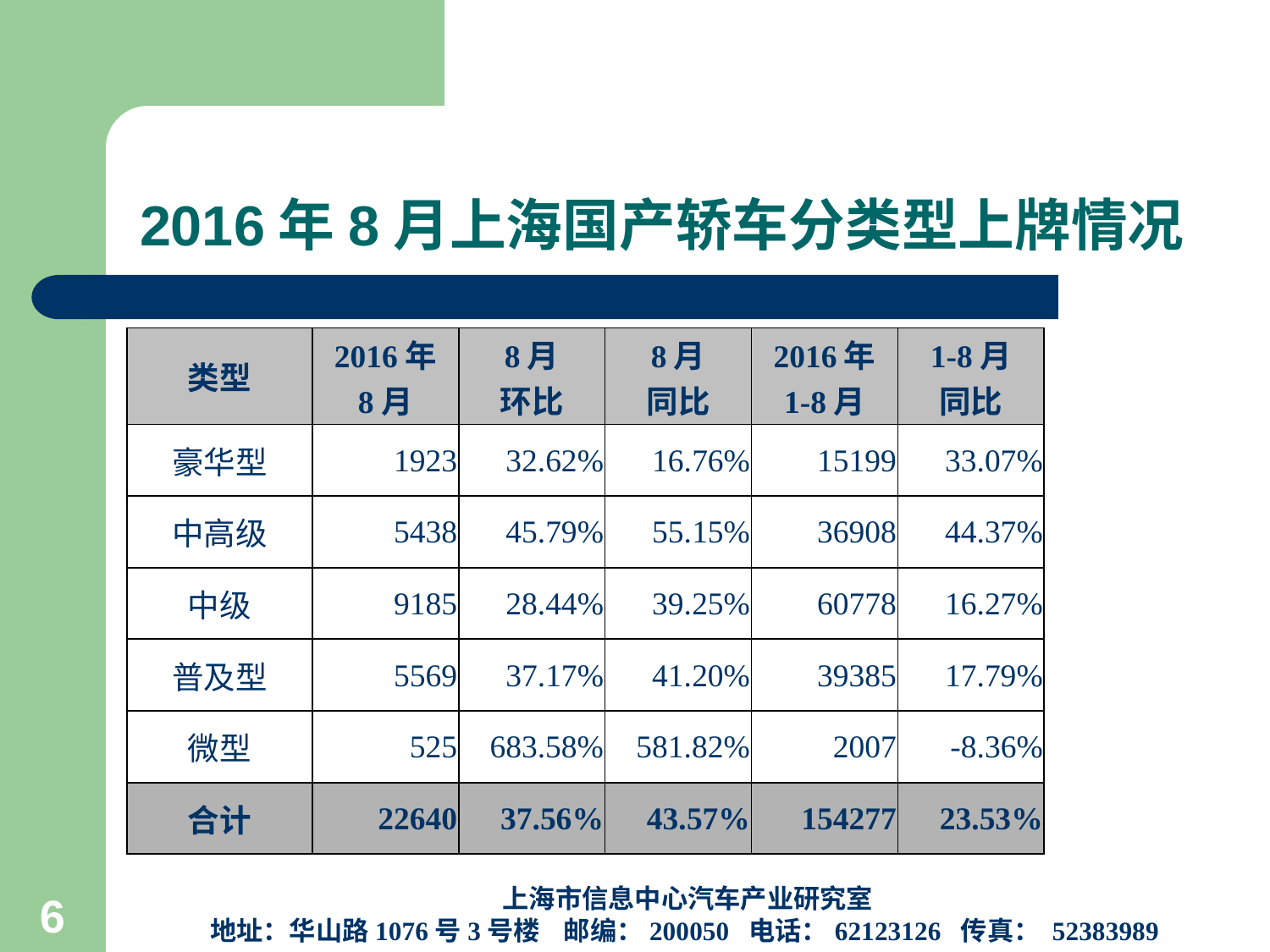

# 2016年8月上海国产轿车分类型上牌情况
| 类型 | 2016年 8月 | 8月 环比 | 8月 同比 | 2016年 1-8月 | 1-8月 同比 |
| --- | --- | --- | --- | --- | --- |
| 豪华型 | 1923 | 32.62% | 16.76% | 15199 | 33.07% |
| 中高级 | 5438 | 45.79% | 55.15% | 36908 | 44.37% |
| 中级 | 9185 | 28.44% | 39.25% | 60778 | 16.27% |
| 普及型 | 5569 | 37.17% | 41.20% | 39385 | 17.79% |
| 微型 | 525 | 683.58% | 581.82% | 2007 | -8.36% |
| 合计 | 22640 | 37.56% | 43.57% | 154277 | 23.53% |
上海市信息中心汽车产业研究室
地址：华山路1076号3号楼    邮编：200050  电话：62123126  传真： 52383989
6